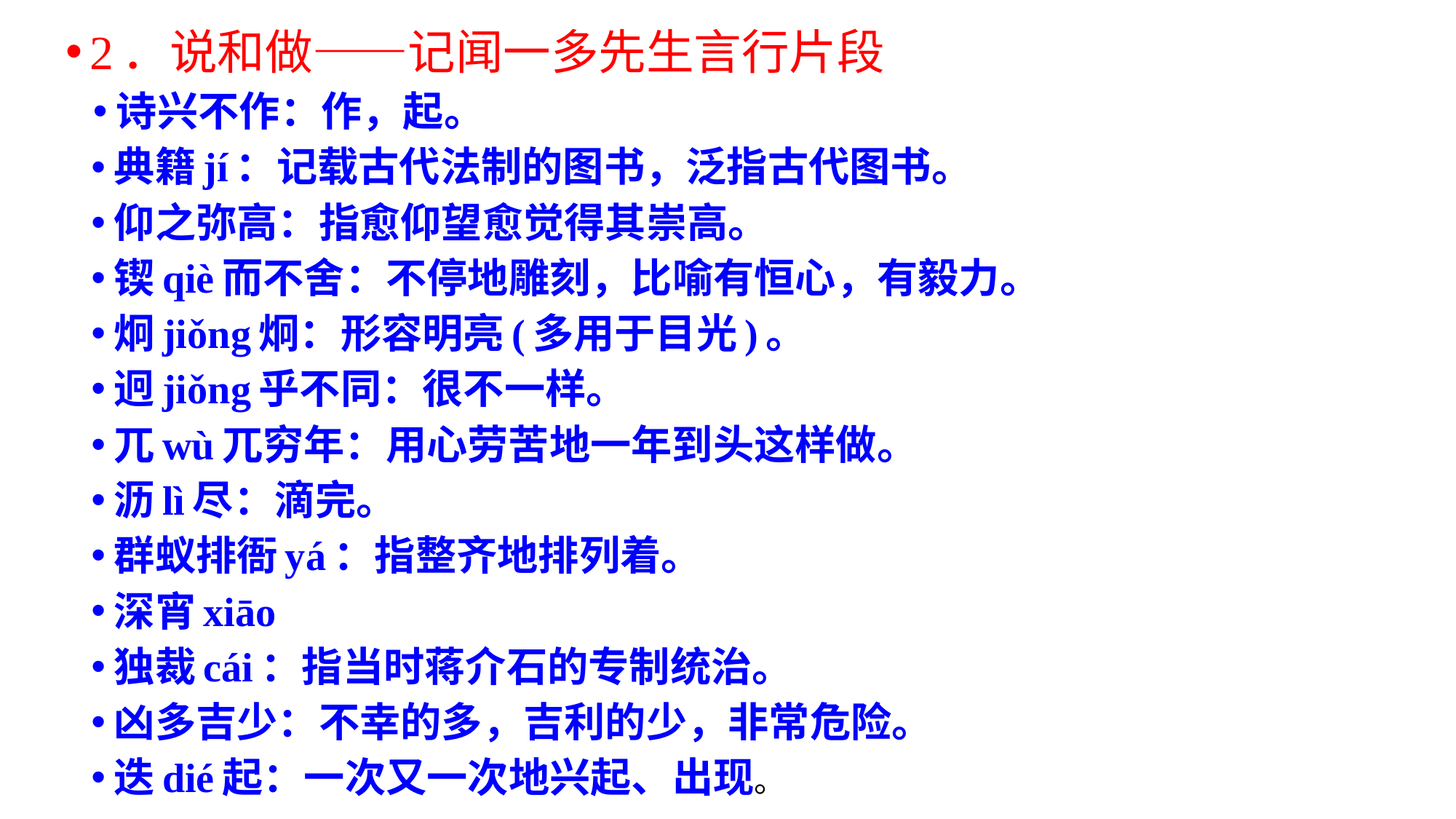

2．说和做——记闻一多先生言行片段
诗兴不作：作，起。
典籍jí：记载古代法制的图书，泛指古代图书。
仰之弥高：指愈仰望愈觉得其崇高。
锲qiè而不舍：不停地雕刻，比喻有恒心，有毅力。
炯jiǒng炯：形容明亮(多用于目光)。
迥jiǒng乎不同：很不一样。
兀wù兀穷年：用心劳苦地一年到头这样做。
沥lì尽：滴完。
群蚁排衙yá：指整齐地排列着。
深宵xiāo
独裁cái：指当时蒋介石的专制统治。
凶多吉少：不幸的多，吉利的少，非常危险。
迭dié起：一次又一次地兴起、出现。